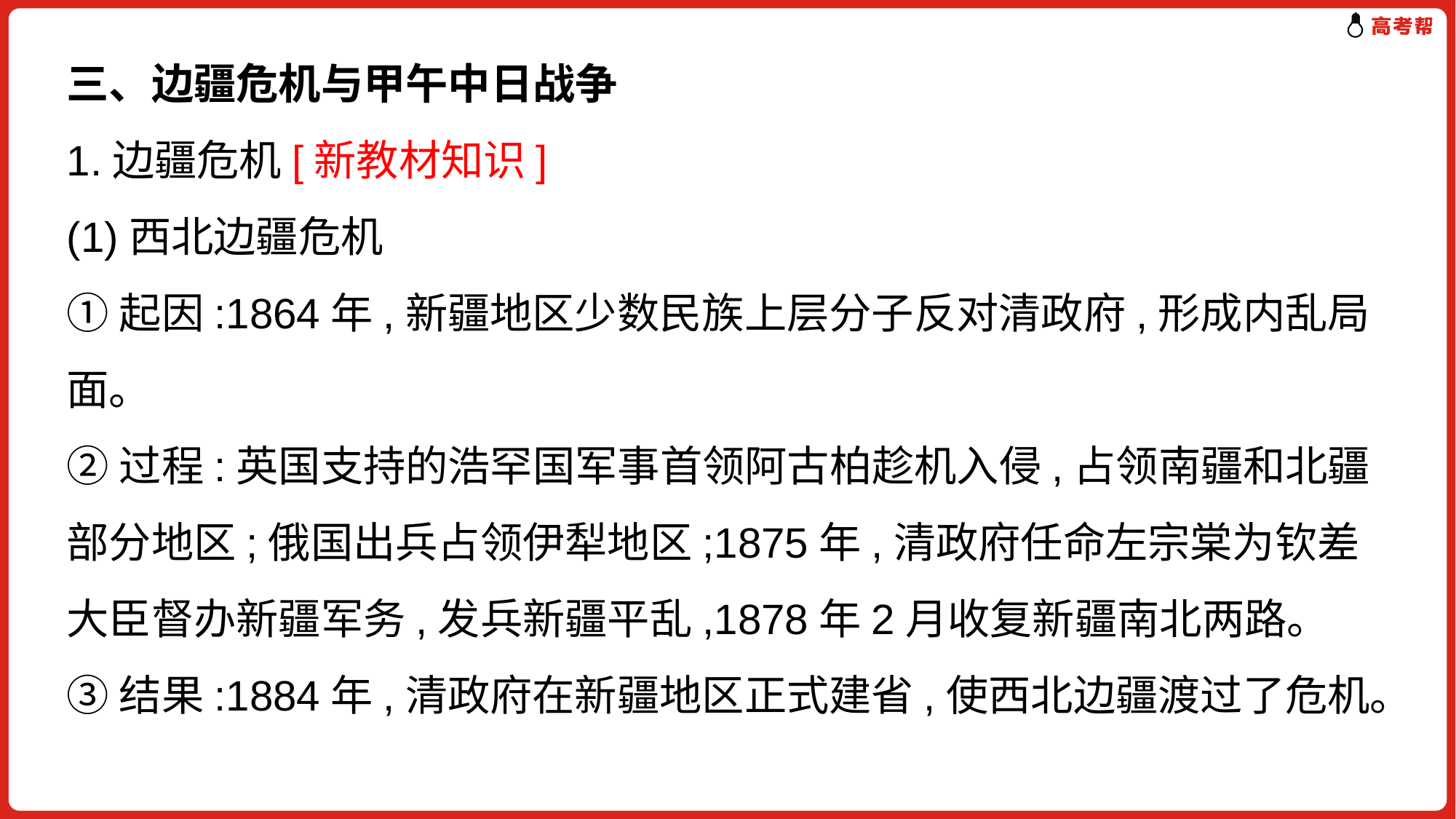

三、边疆危机与甲午中日战争
1.边疆危机[新教材知识]
(1)西北边疆危机
①起因:1864年,新疆地区少数民族上层分子反对清政府,形成内乱局面。
②过程:英国支持的浩罕国军事首领阿古柏趁机入侵,占领南疆和北疆部分地区;俄国出兵占领伊犁地区;1875年,清政府任命左宗棠为钦差大臣督办新疆军务,发兵新疆平乱,1878年2月收复新疆南北两路。
③结果:1884年,清政府在新疆地区正式建省,使西北边疆渡过了危机。